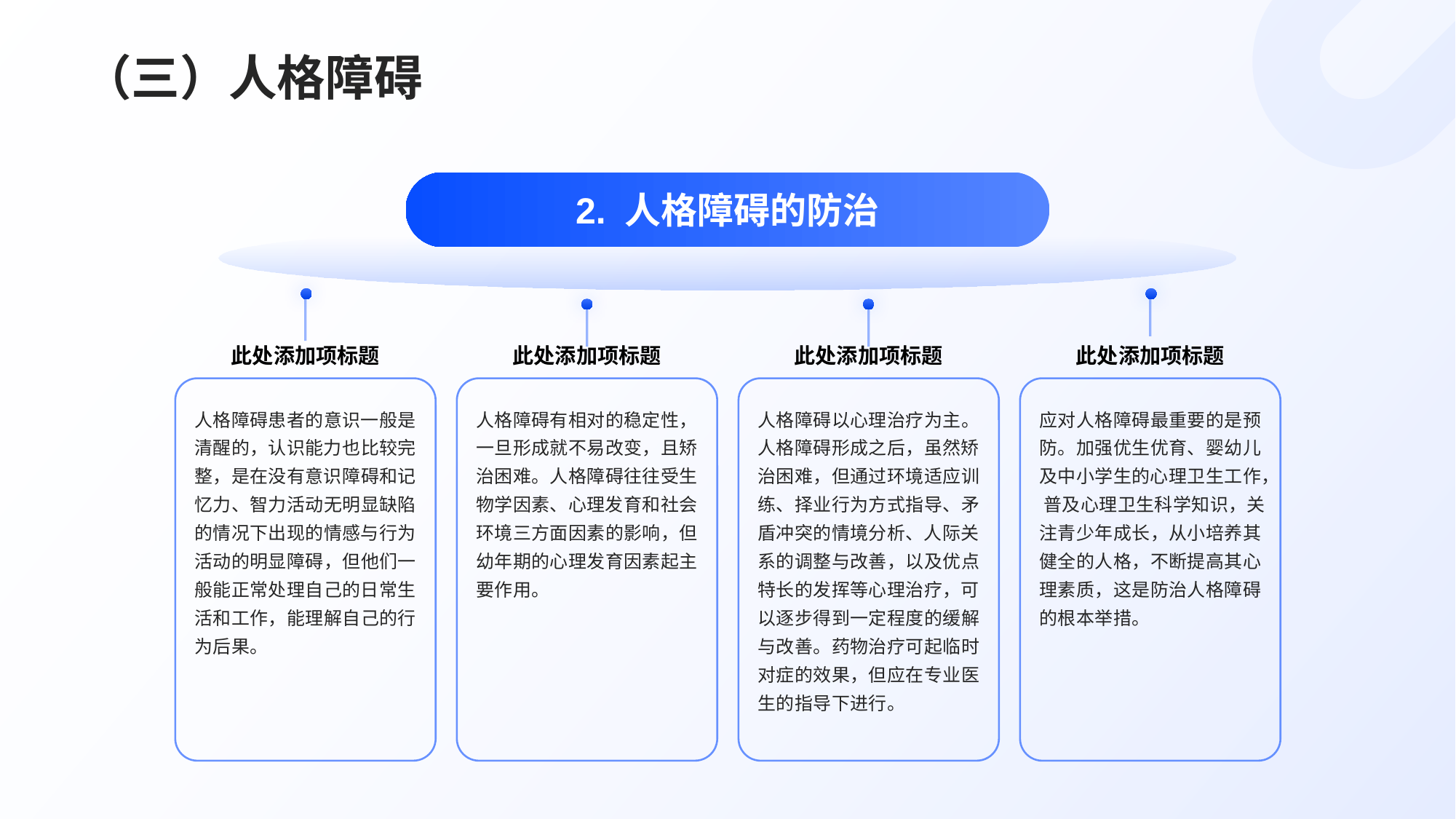

# （三）人格障碍
2. 人格障碍的防治

此处添加项标题
此处添加项标题
此处添加项标题
此处添加项标题
人格障碍患者的意识一般是清醒的，认识能力也比较完整，是在没有意识障碍和记忆力、智力活动无明显缺陷的情况下出现的情感与行为活动的明显障碍，但他们一般能正常处理自己的日常生活和工作，能理解自己的行为后果。
人格障碍有相对的稳定性，一旦形成就不易改变，且矫治困难。人格障碍往往受生物学因素、心理发育和社会环境三方面因素的影响，但幼年期的心理发育因素起主要作用。
人格障碍以心理治疗为主。人格障碍形成之后，虽然矫治困难，但通过环境适应训 练、择业行为方式指导、矛盾冲突的情境分析、人际关系的调整与改善，以及优点特长的发挥等心理治疗，可以逐步得到一定程度的缓解与改善。药物治疗可起临时对症的效果，但应在专业医生的指导下进行。
应对人格障碍最重要的是预防。加强优生优育、婴幼儿及中小学生的心理卫生工作， 普及心理卫生科学知识，关注青少年成长，从小培养其健全的人格，不断提高其心理素质，这是防治人格障碍的根本举措。